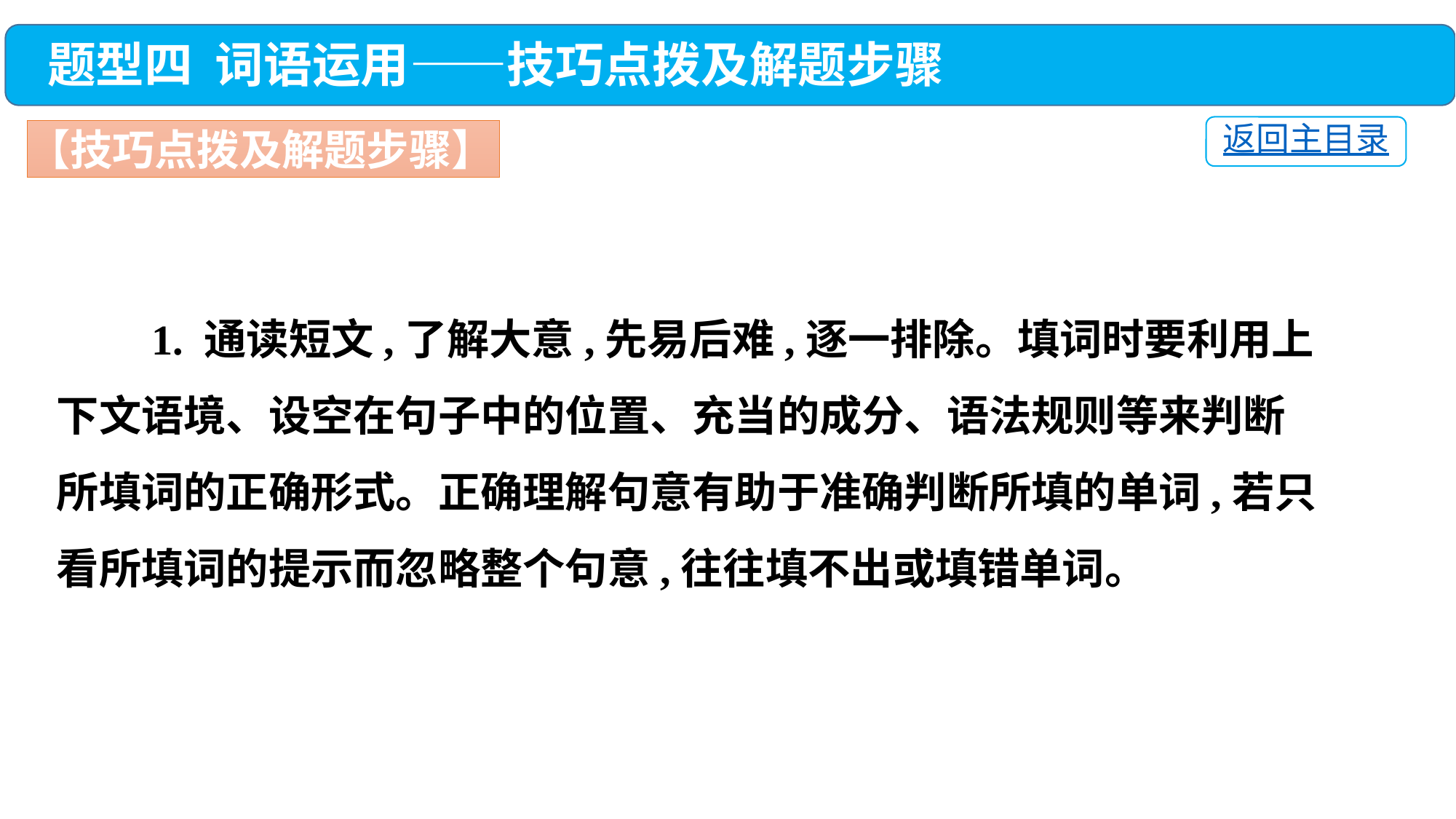

题型四  词语运用——技巧点拨及解题步骤
返回主目录
【技巧点拨及解题步骤】

         1. 通读短文,了解大意,先易后难,逐一排除。填词时要利用上下文语境、设空在句子中的位置、充当的成分、语法规则等来判断所填词的正确形式。正确理解句意有助于准确判断所填的单词,若只看所填词的提示而忽略整个句意,往往填不出或填错单词。